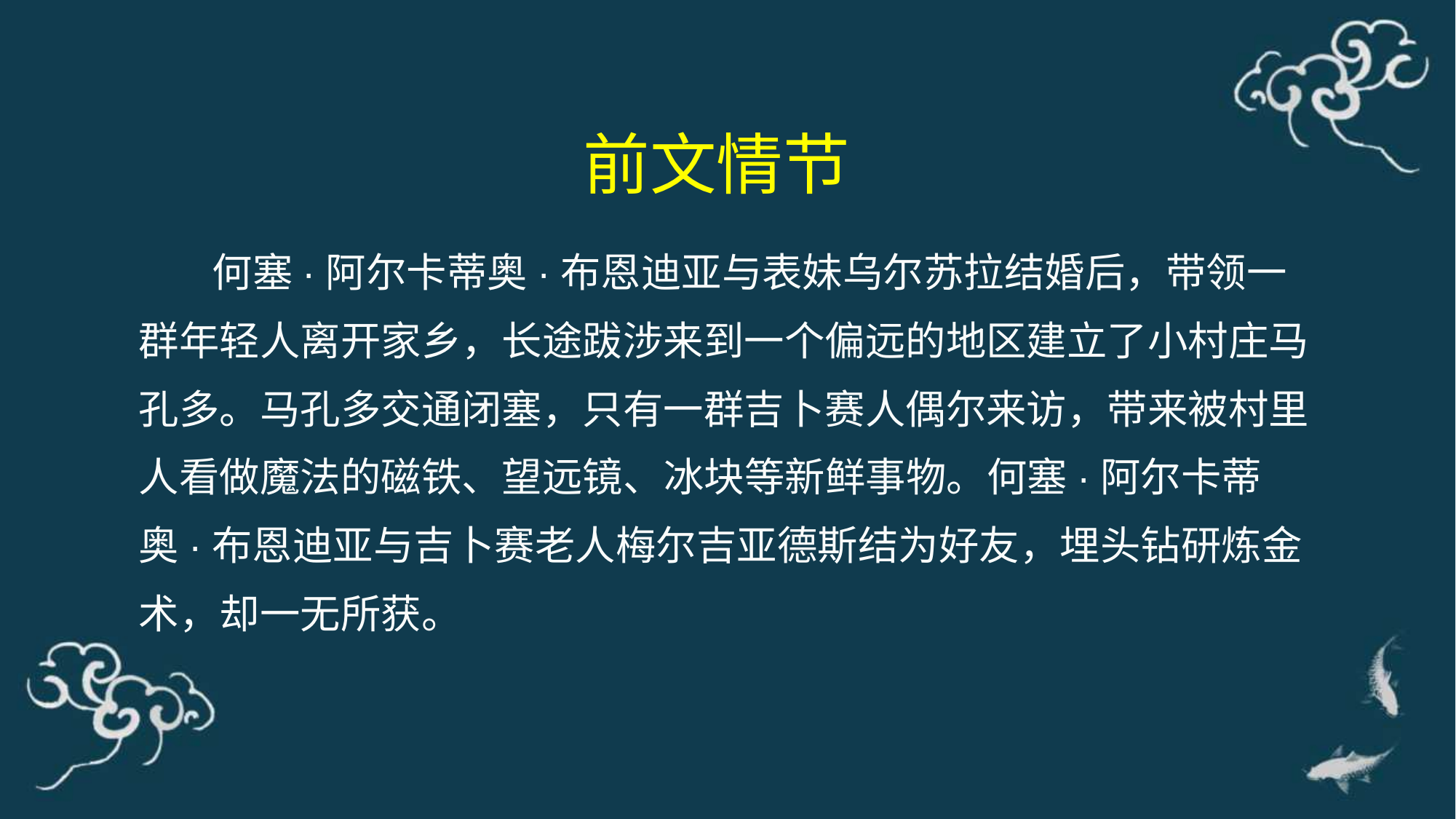

前文情节
       何塞·阿尔卡蒂奥·布恩迪亚与表妹乌尔苏拉结婚后，带领一群年轻人离开家乡，长途跋涉来到一个偏远的地区建立了小村庄马孔多。马孔多交通闭塞，只有一群吉卜赛人偶尔来访，带来被村里人看做魔法的磁铁、望远镜、冰块等新鲜事物。何塞·阿尔卡蒂奥·布恩迪亚与吉卜赛老人梅尔吉亚德斯结为好友，埋头钻研炼金术，却一无所获。